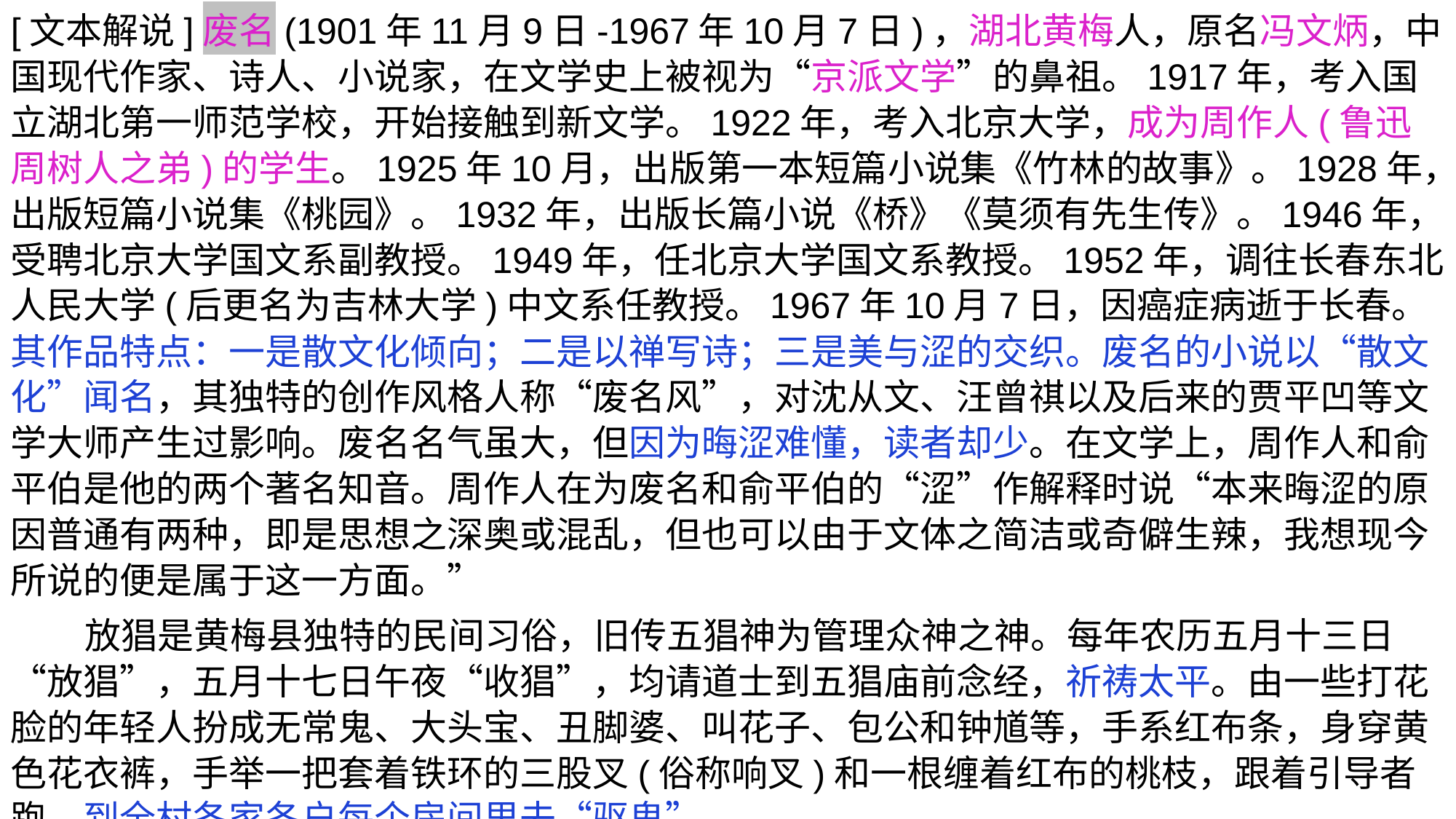

[文本解说]废名(1901年11月9日-1967年10月7日)，湖北黄梅人，原名冯文炳，中国现代作家、诗人、小说家，在文学史上被视为“京派文学”的鼻祖。1917年，考入国立湖北第一师范学校，开始接触到新文学。1922年，考入北京大学，成为周作人(鲁迅周树人之弟)的学生。1925年10月，出版第一本短篇小说集《竹林的故事》。1928年，出版短篇小说集《桃园》。1932年，出版长篇小说《桥》《莫须有先生传》。1946年，受聘北京大学国文系副教授。1949年，任北京大学国文系教授。1952年，调往长春东北人民大学(后更名为吉林大学)中文系任教授。1967年10月7日，因癌症病逝于长春。其作品特点：一是散文化倾向；二是以禅写诗；三是美与涩的交织。废名的小说以“散文化”闻名，其独特的创作风格人称“废名风”，对沈从文、汪曾祺以及后来的贾平凹等文学大师产生过影响。废名名气虽大，但因为晦涩难懂，读者却少。在文学上，周作人和俞平伯是他的两个著名知音。周作人在为废名和俞平伯的“涩”作解释时说“本来晦涩的原因普通有两种，即是思想之深奥或混乱，但也可以由于文体之简洁或奇僻生辣，我想现今所说的便是属于这一方面。”
        放猖是黄梅县独特的民间习俗，旧传五猖神为管理众神之神。每年农历五月十三日“放猖”，五月十七日午夜“收猖”，均请道士到五猖庙前念经，祈祷太平。由一些打花脸的年轻人扮成无常鬼、大头宝、丑脚婆、叫花子、包公和钟馗等，手系红布条，身穿黄色花衣裤，手举一把套着铁环的三股叉(俗称响叉)和一根缠着红布的桃枝，跟着引导者跑，到全村各家各户每个房间里去“驱鬼”。